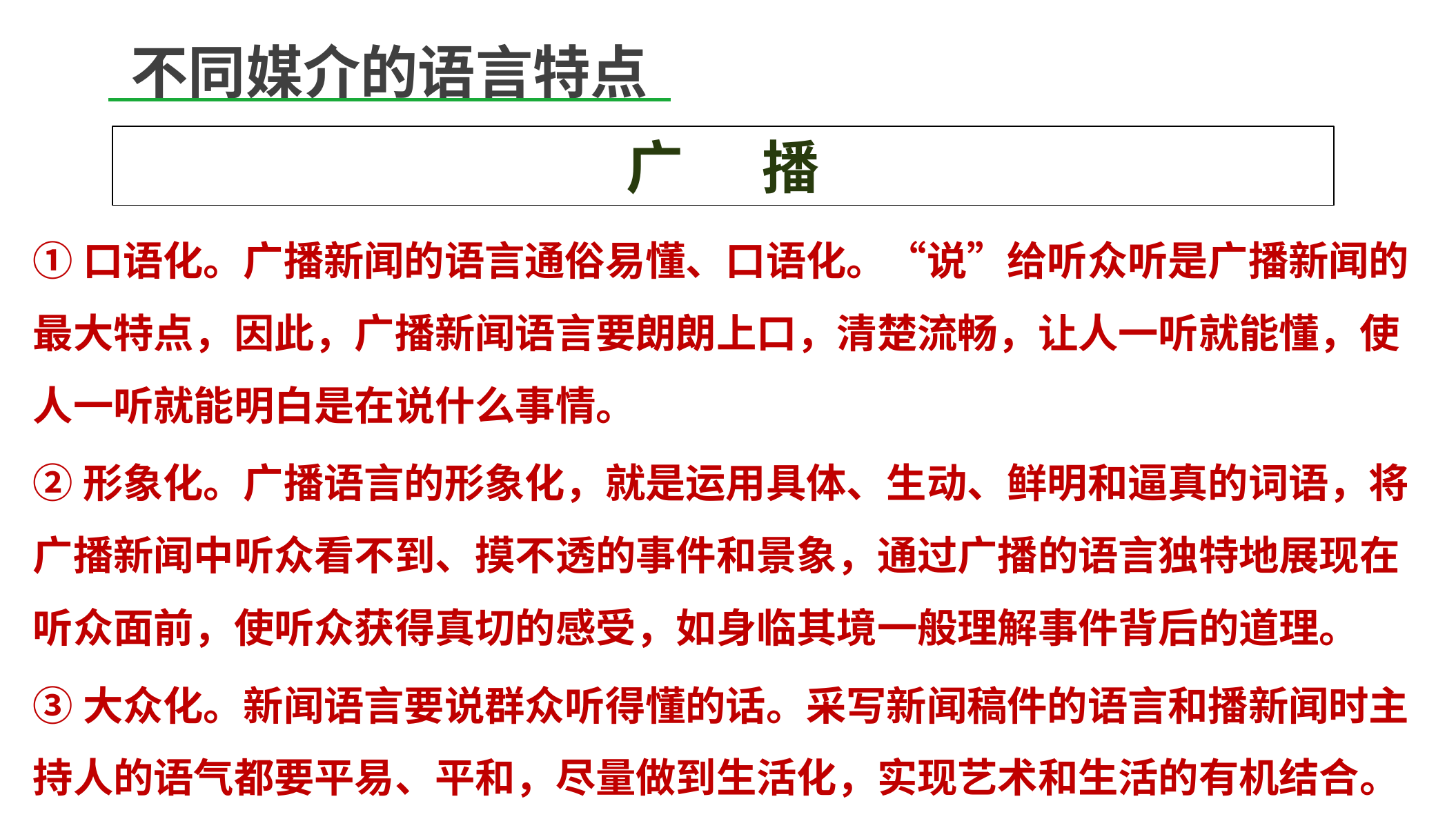

不同媒介的语言特点
广      播
①口语化。广播新闻的语言通俗易懂、口语化。“说”给听众听是广播新闻的最大特点，因此，广播新闻语言要朗朗上口，清楚流畅，让人一听就能懂，使人一听就能明白是在说什么事情。
②形象化。广播语言的形象化，就是运用具体、生动、鲜明和逼真的词语，将广播新闻中听众看不到、摸不透的事件和景象，通过广播的语言独特地展现在听众面前，使听众获得真切的感受，如身临其境一般理解事件背后的道理。
③大众化。新闻语言要说群众听得懂的话。采写新闻稿件的语言和播新闻时主持人的语气都要平易、平和，尽量做到生活化，实现艺术和生活的有机结合。